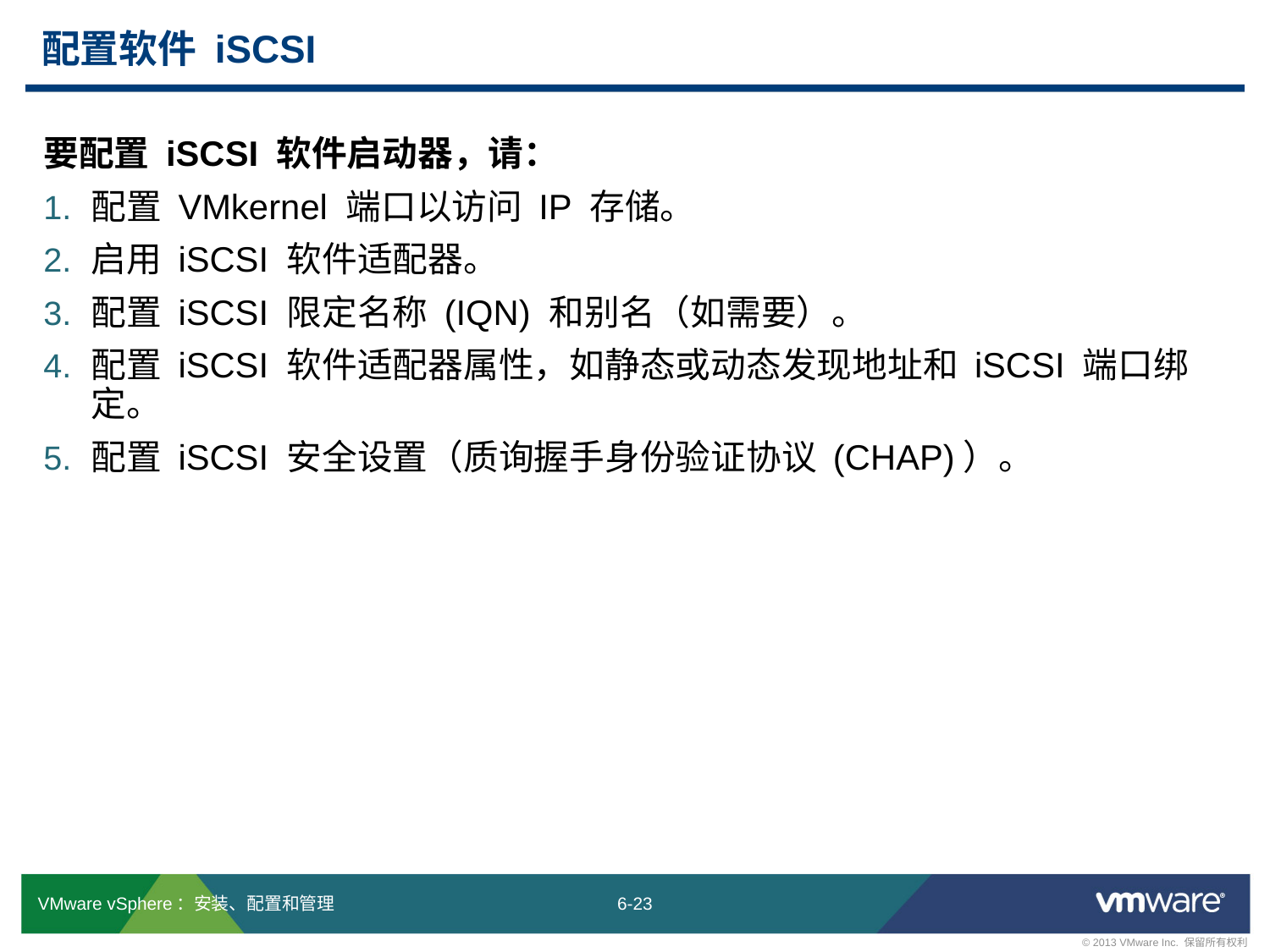

# 配置软件 iSCSI
要配置 iSCSI 软件启动器，请：
配置 VMkernel 端口以访问 IP 存储。
启用 iSCSI 软件适配器。
配置 iSCSI 限定名称 (IQN) 和别名（如需要）。
配置 iSCSI 软件适配器属性，如静态或动态发现地址和 iSCSI 端口绑定。
配置 iSCSI 安全设置（质询握手身份验证协议 (CHAP)）。